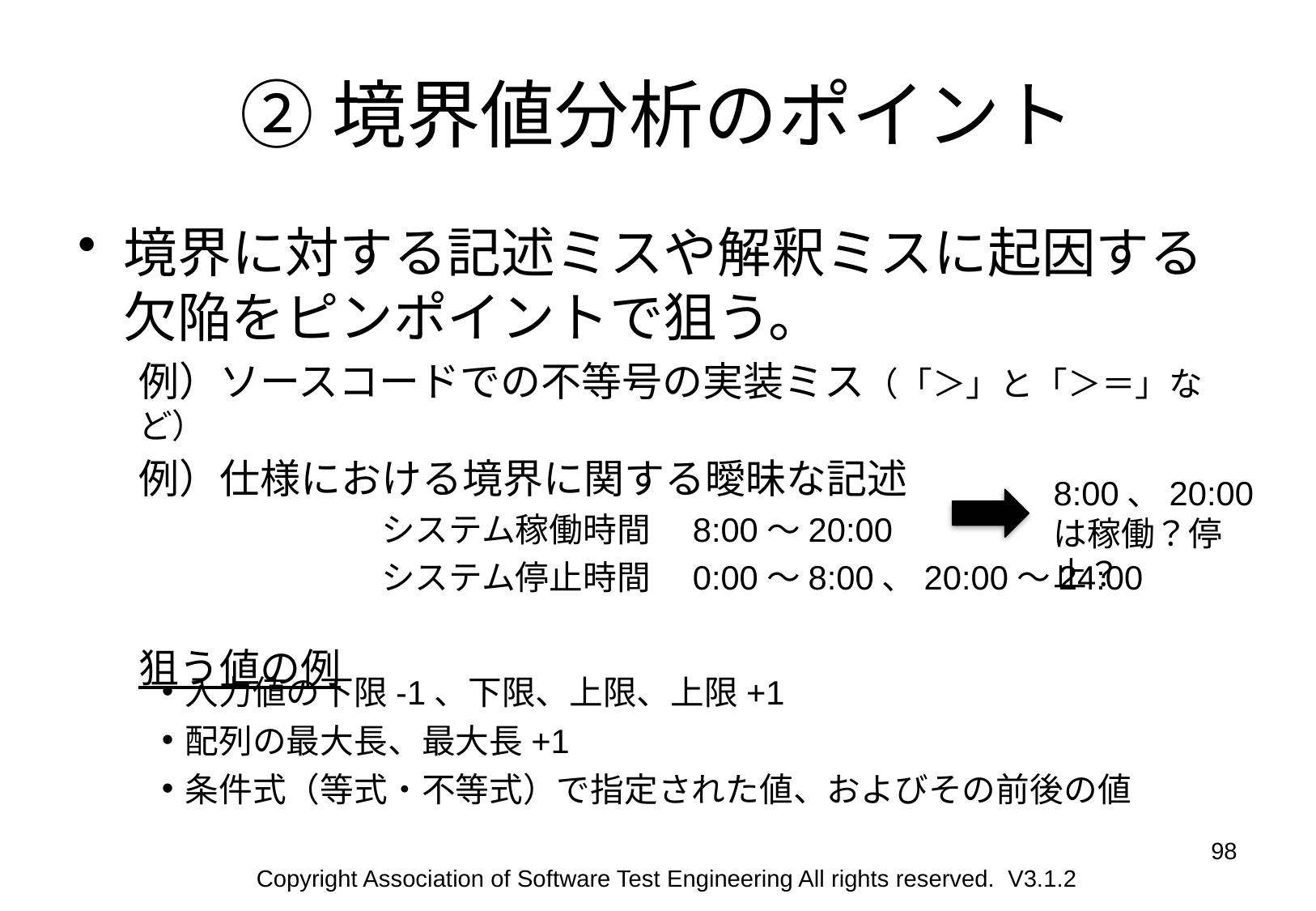

# ②境界値分析のポイント
境界に対する記述ミスや解釈ミスに起因する欠陥をピンポイントで狙う。
例）ソースコードでの不等号の実装ミス（「＞」と「＞＝」など）
例）仕様における境界に関する曖昧な記述
		システム稼働時間　8:00～20:00
		システム停止時間　0:00～8:00、20:00～24:00

狙う値の例
8:00、20:00は稼働？停止？

入力値の下限-1、下限、上限、上限+1
配列の最大長、最大長+1
条件式（等式・不等式）で指定された値、およびその前後の値
98
Copyright Association of Software Test Engineering All rights reserved.  V3.1.2